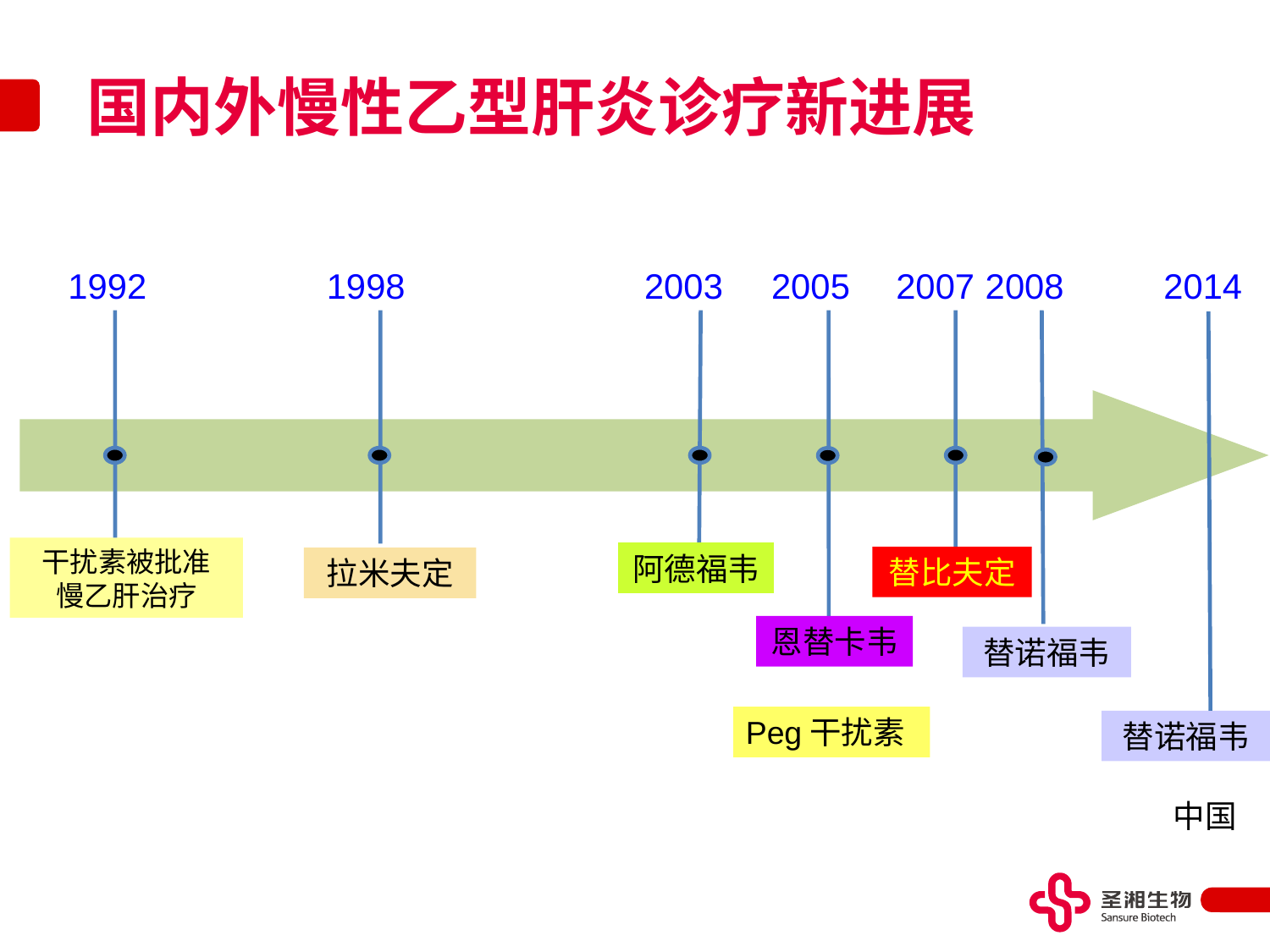

# 国内外慢性乙型肝炎诊疗新进展
1992
1998
2003
2005
2007
2008
2014

干扰素被批准
慢乙肝治疗
阿德福韦
替比夫定
拉米夫定
恩替卡韦
替诺福韦
Peg干扰素
替诺福韦
中国